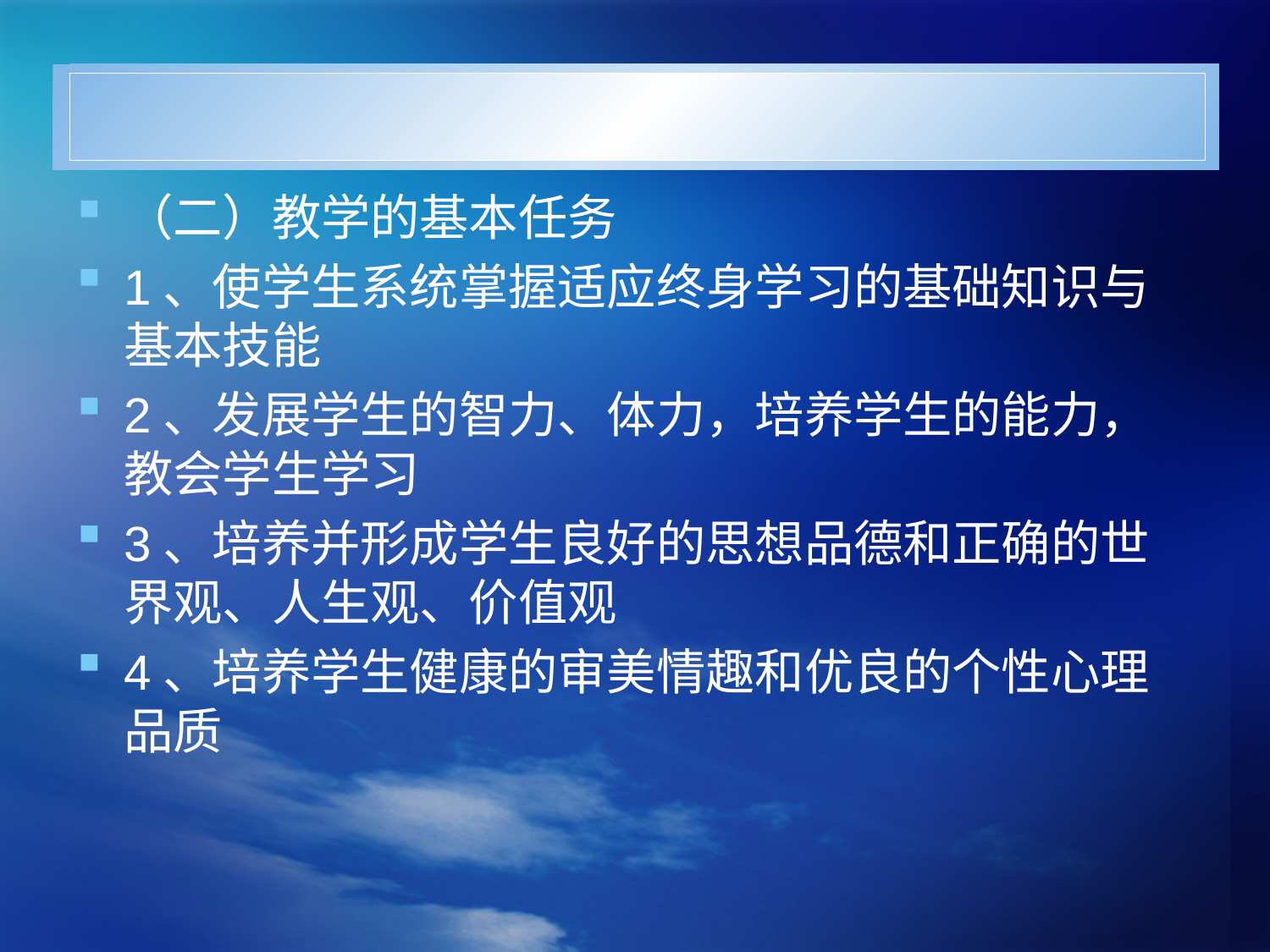

#
（二）教学的基本任务
1、使学生系统掌握适应终身学习的基础知识与基本技能
2、发展学生的智力、体力，培养学生的能力，教会学生学习
3、培养并形成学生良好的思想品德和正确的世界观、人生观、价值观
4、培养学生健康的审美情趣和优良的个性心理品质